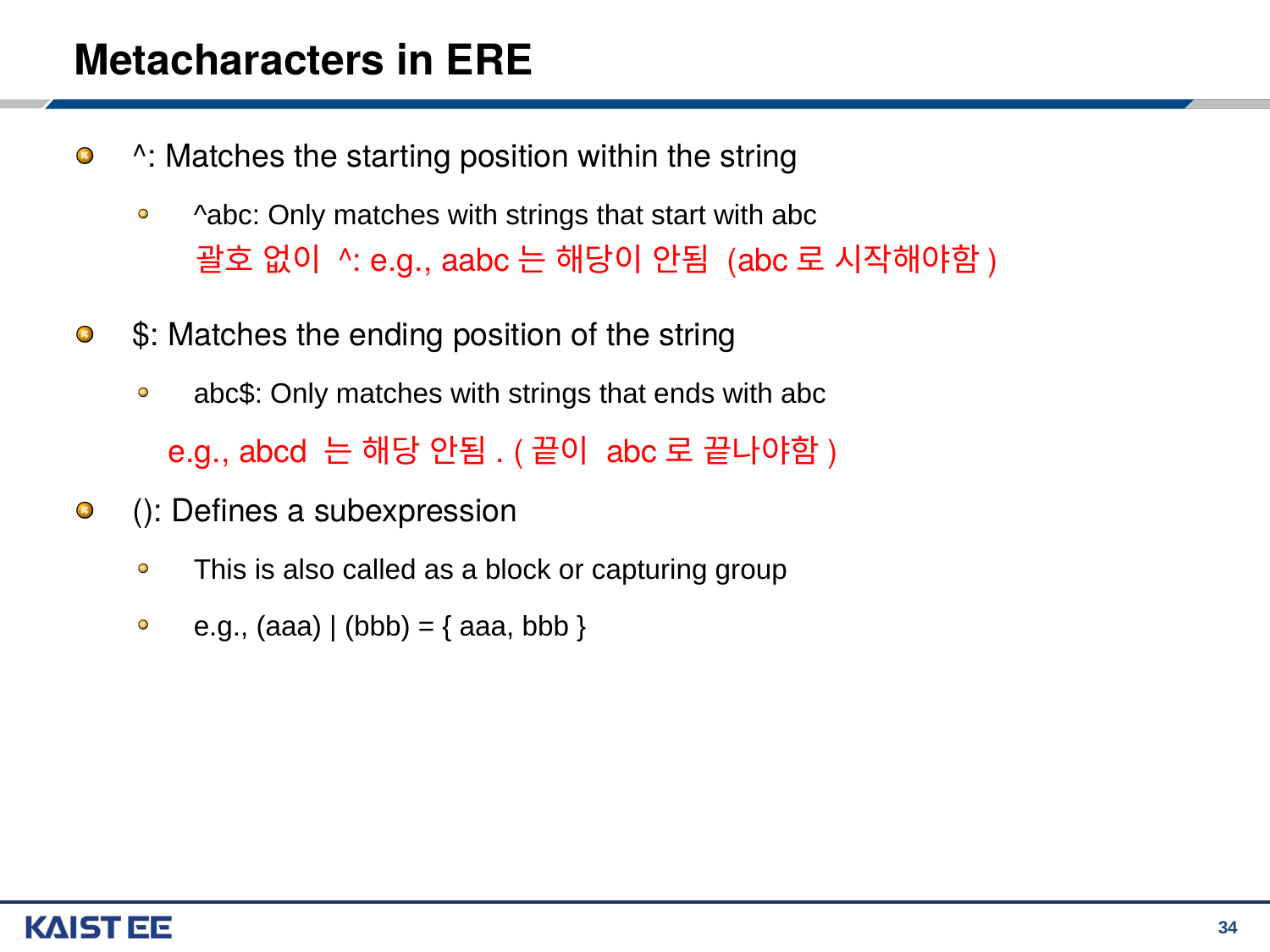

# Metacharacters in ERE
^: Matches the starting position within the string
^abc: Only matches with strings that start with abc

$: Matches the ending position of the string
abc$: Only matches with strings that ends with abc

(): Defines a subexpression
This is also called as a block or capturing group
e.g., (aaa) | (bbb) = { aaa, bbb }

괄호 없이 ^: e.g., aabc는 해당이 안됨 (abc로 시작해야함)
e.g., abcd 는 해당 안됨. (끝이 abc로 끝나야함)